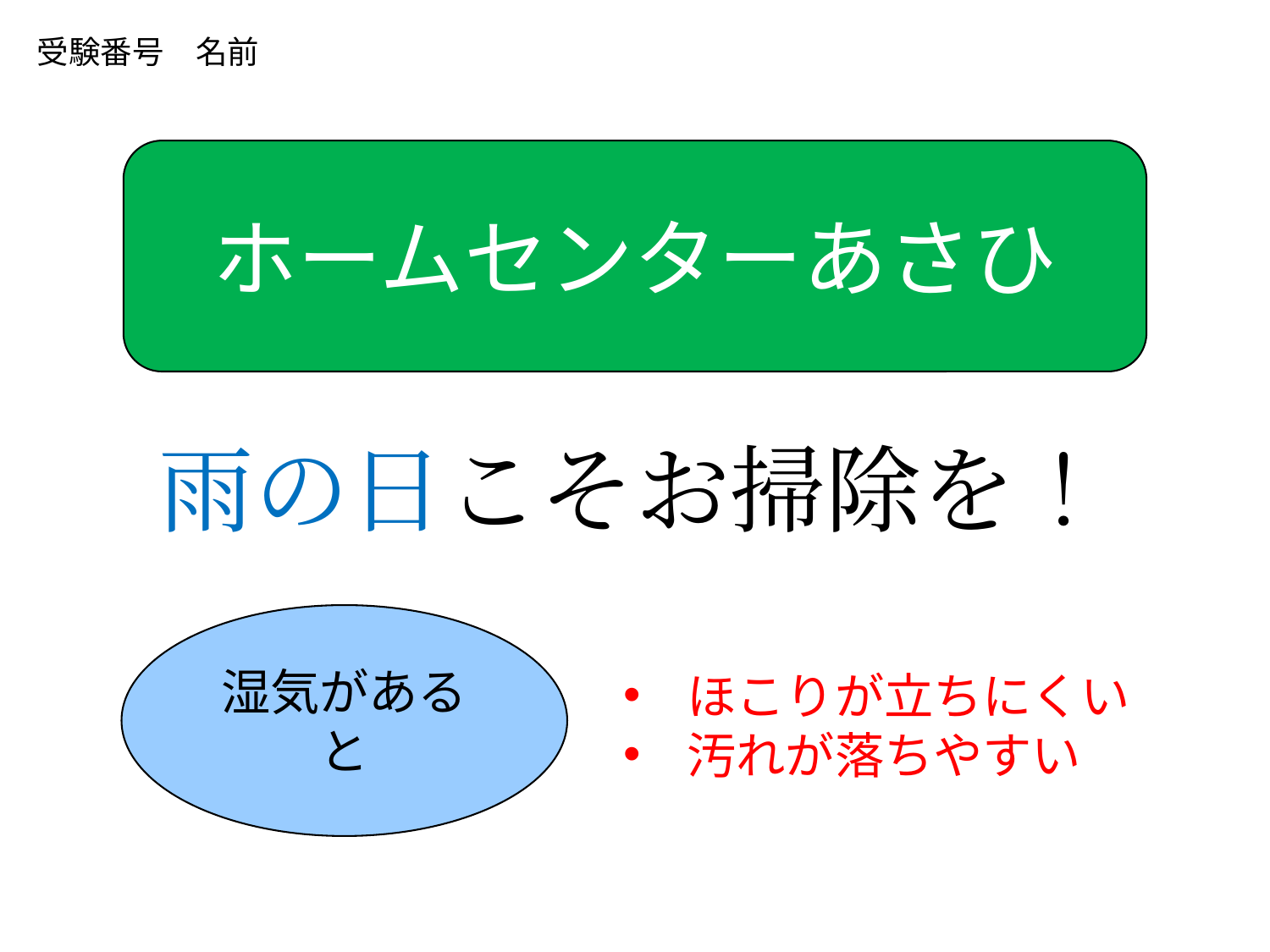

受験番号　名前
ホームセンターあさひ
雨の日こそお掃除を！
湿気があると
ほこりが立ちにくい
汚れが落ちやすい